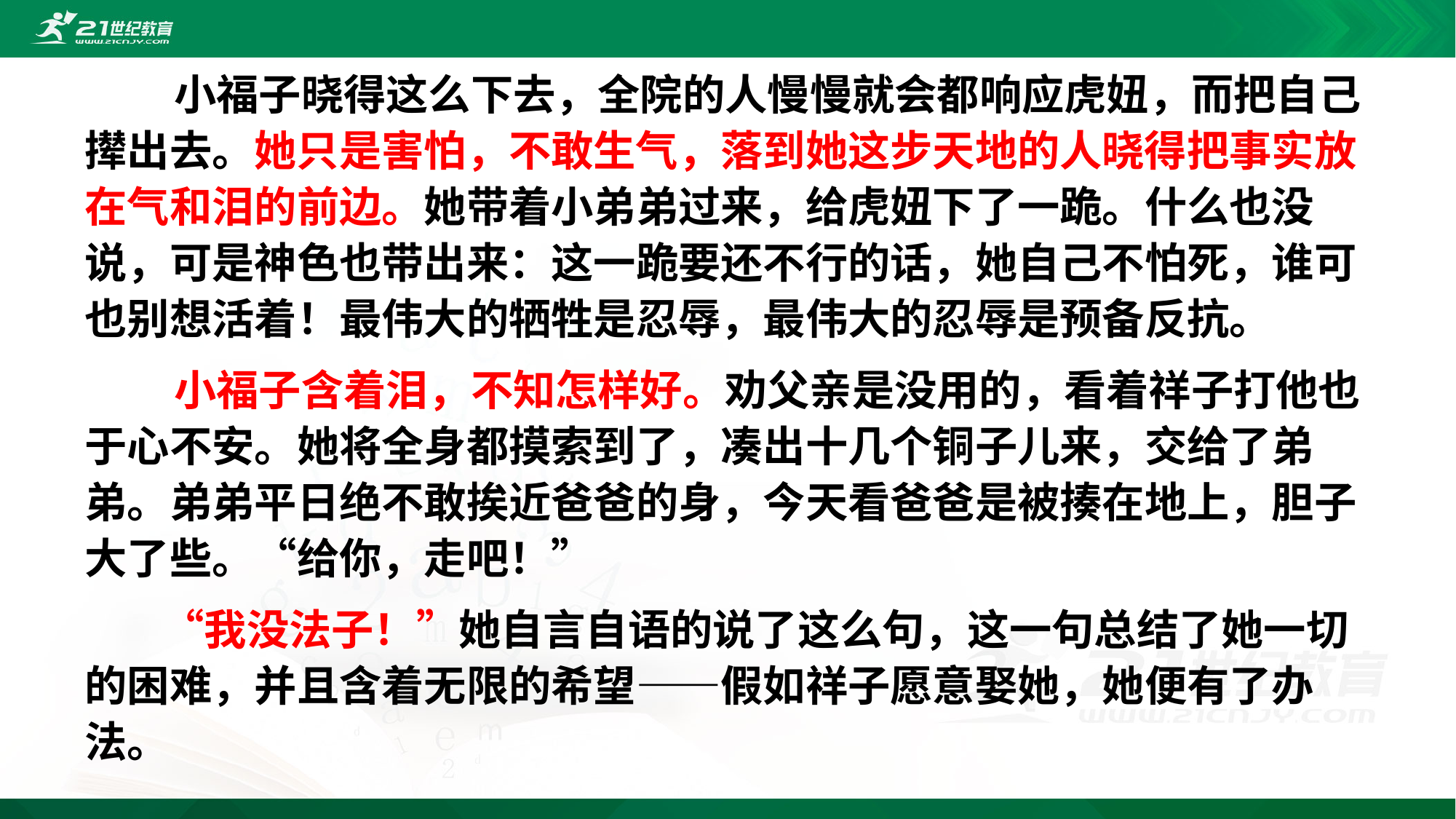

#
           小福子晓得这么下去，全院的人慢慢就会都响应虎妞，而把自己撵出去。她只是害怕，不敢生气，落到她这步天地的人晓得把事实放在气和泪的前边。她带着小弟弟过来，给虎妞下了一跪。什么也没说，可是神色也带出来：这一跪要还不行的话，她自己不怕死，谁可也别想活着！最伟大的牺牲是忍辱，最伟大的忍辱是预备反抗。
           小福子含着泪，不知怎样好。劝父亲是没用的，看着祥子打他也于心不安。她将全身都摸索到了，凑出十几个铜子儿来，交给了弟弟。弟弟平日绝不敢挨近爸爸的身，今天看爸爸是被揍在地上，胆子大了些。“给你，走吧！”
　　  “我没法子！”她自言自语的说了这么句，这一句总结了她一切的困难，并且含着无限的希望——假如祥子愿意娶她，她便有了办法。